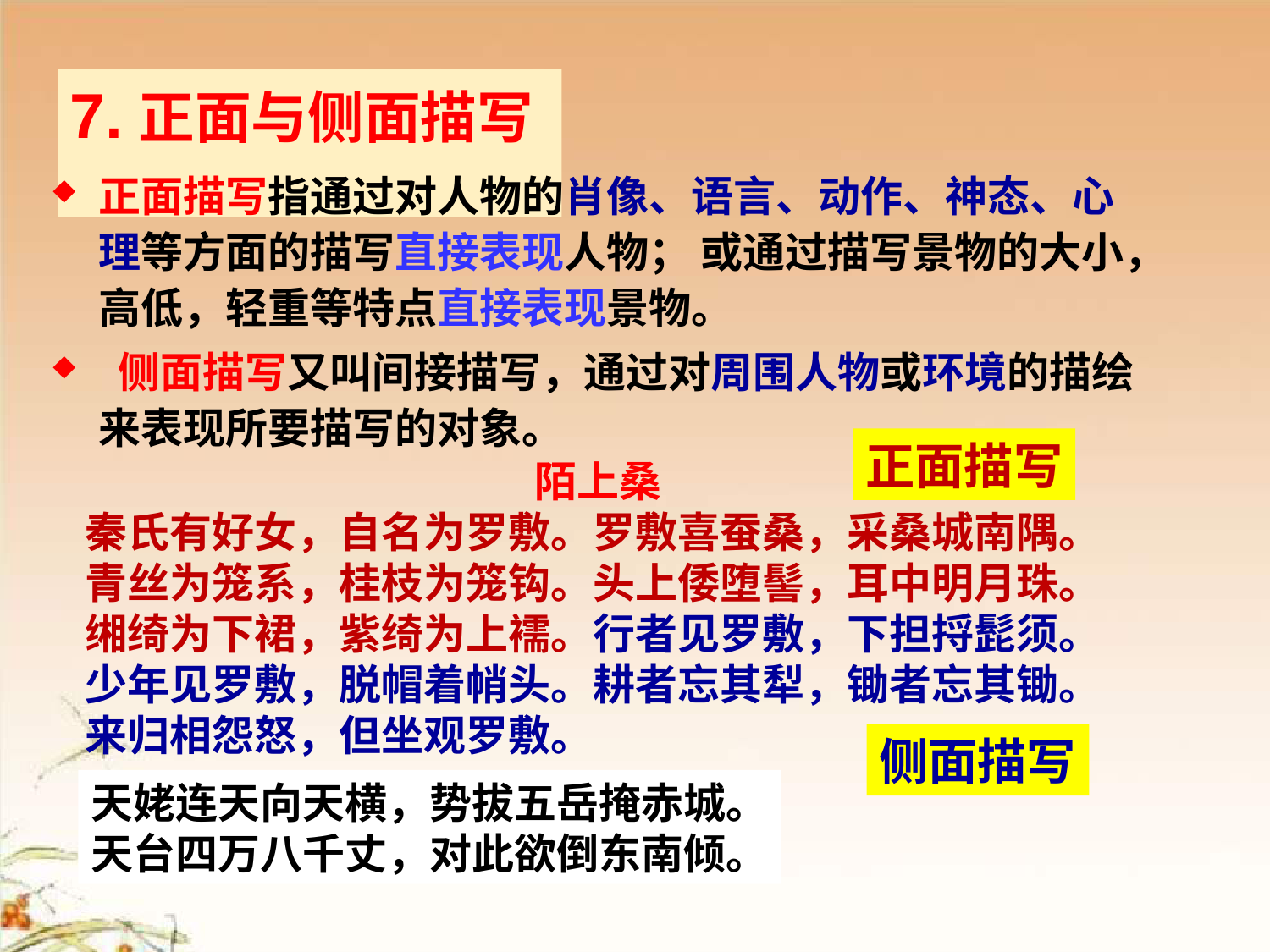

7.正面与侧面描写
正面描写指通过对人物的肖像、语言、动作、神态、心理等方面的描写直接表现人物； 或通过描写景物的大小，高低，轻重等特点直接表现景物。
 侧面描写又叫间接描写，通过对周围人物或环境的描绘来表现所要描写的对象。
正面描写
陌上桑
秦氏有好女，自名为罗敷。罗敷喜蚕桑，采桑城南隅。
青丝为笼系，桂枝为笼钩。头上倭堕髻，耳中明月珠。
缃绮为下裙，紫绮为上襦。行者见罗敷，下担捋髭须。
少年见罗敷，脱帽着帩头。耕者忘其犁，锄者忘其锄。
来归相怨怒，但坐观罗敷。
侧面描写
天姥连天向天横，势拔五岳掩赤城。
天台四万八千丈，对此欲倒东南倾。